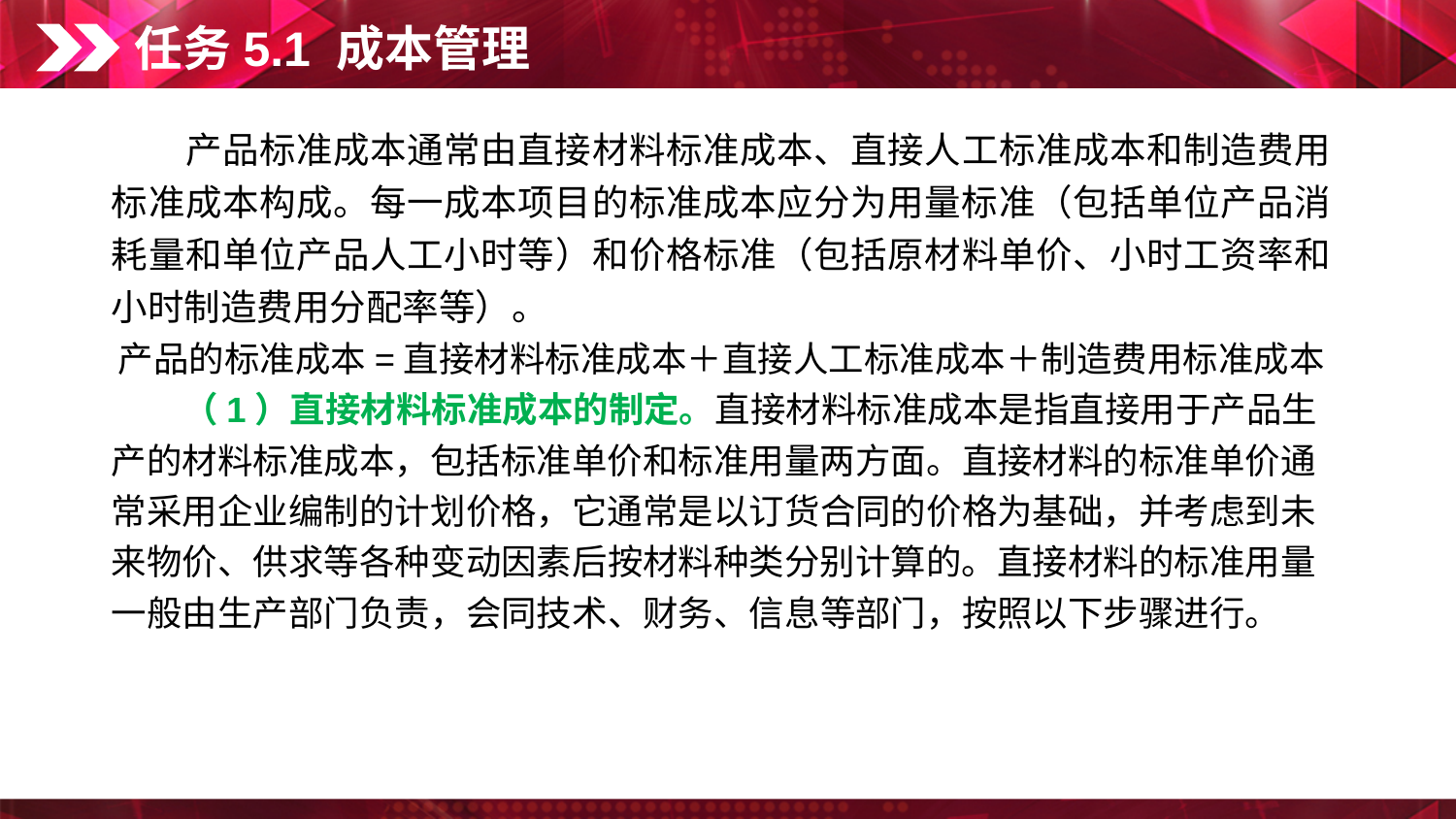

任务5.1 成本管理

　　产品标准成本通常由直接材料标准成本、直接人工标准成本和制造费用标准成本构成。每一成本项目的标准成本应分为用量标准（包括单位产品消耗量和单位产品人工小时等）和价格标准（包括原材料单价、小时工资率和小时制造费用分配率等）。
产品的标准成本=直接材料标准成本＋直接人工标准成本＋制造费用标准成本
　　（1）直接材料标准成本的制定。直接材料标准成本是指直接用于产品生产的材料标准成本，包括标准单价和标准用量两方面。直接材料的标准单价通常采用企业编制的计划价格，它通常是以订货合同的价格为基础，并考虑到未来物价、供求等各种变动因素后按材料种类分别计算的。直接材料的标准用量一般由生产部门负责，会同技术、财务、信息等部门，按照以下步骤进行。